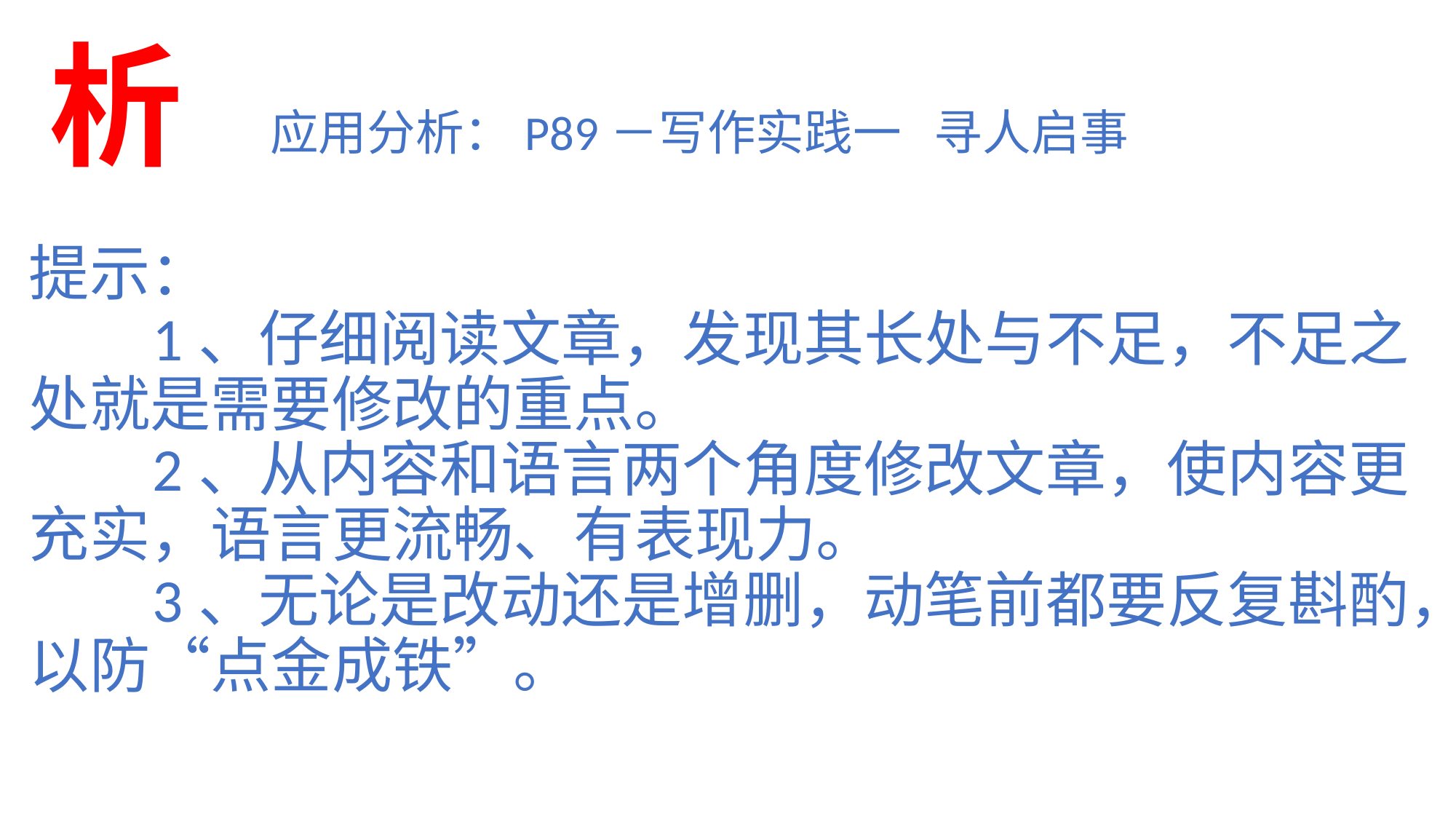

析
应用分析：P89－写作实践一   寻人启事
# 提示： 1、仔细阅读文章，发现其长处与不足，不足之处就是需要修改的重点。 2、从内容和语言两个角度修改文章，使内容更充实，语言更流畅、有表现力。 3、无论是改动还是增删，动笔前都要反复斟酌，以防“点金成铁”。